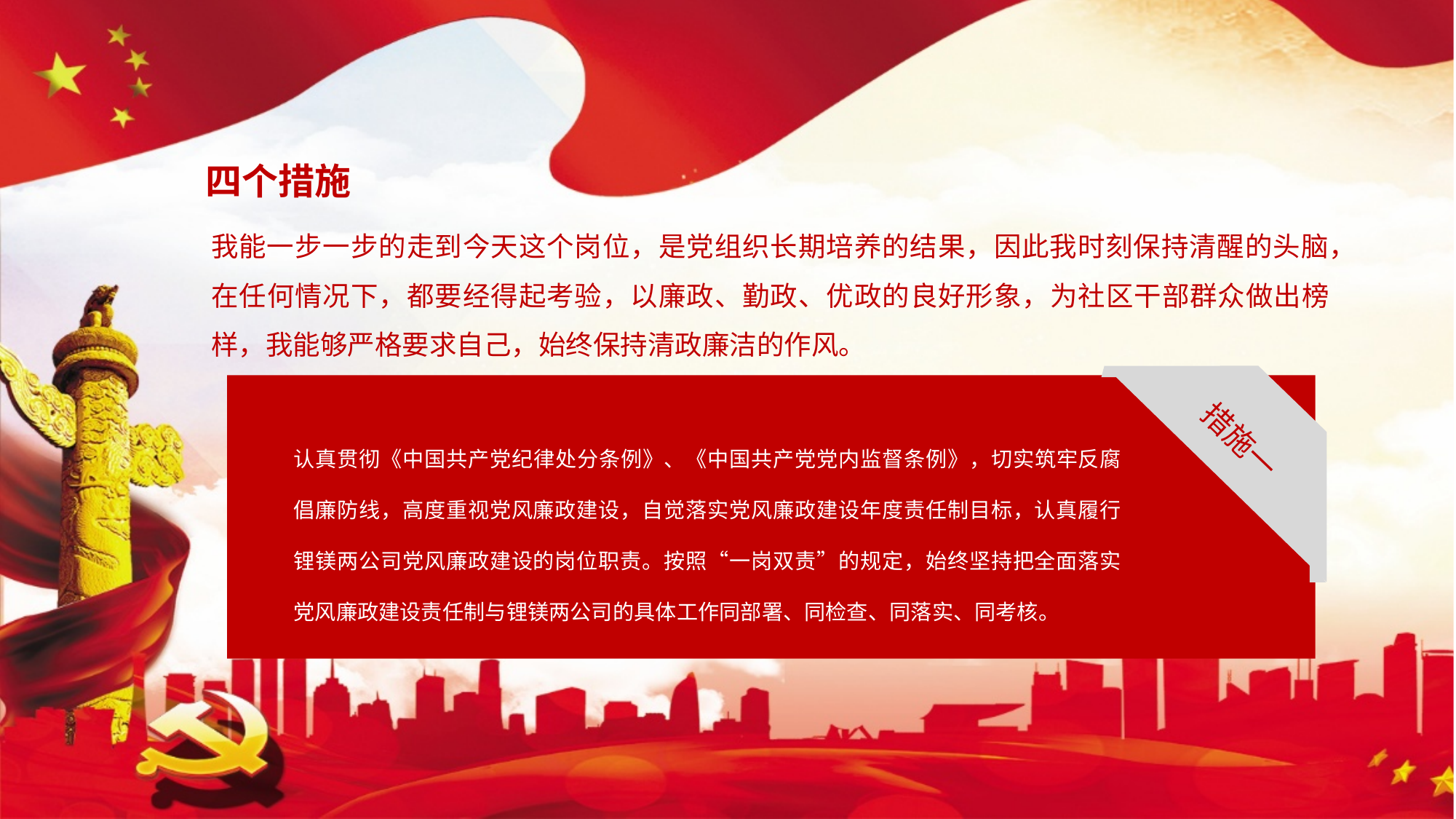

四个措施
我能一步一步的走到今天这个岗位，是党组织长期培养的结果，因此我时刻保持清醒的头脑，在任何情况下，都要经得起考验，以廉政、勤政、优政的良好形象，为社区干部群众做出榜样，我能够严格要求自己，始终保持清政廉洁的作风。

措施一

认真贯彻《中国共产党纪律处分条例》、《中国共产党党内监督条例》，切实筑牢反腐倡廉防线，高度重视党风廉政建设，自觉落实党风廉政建设年度责任制目标，认真履行锂镁两公司党风廉政建设的岗位职责。按照“一岗双责”的规定，始终坚持把全面落实党风廉政建设责任制与锂镁两公司的具体工作同部署、同检查、同落实、同考核。